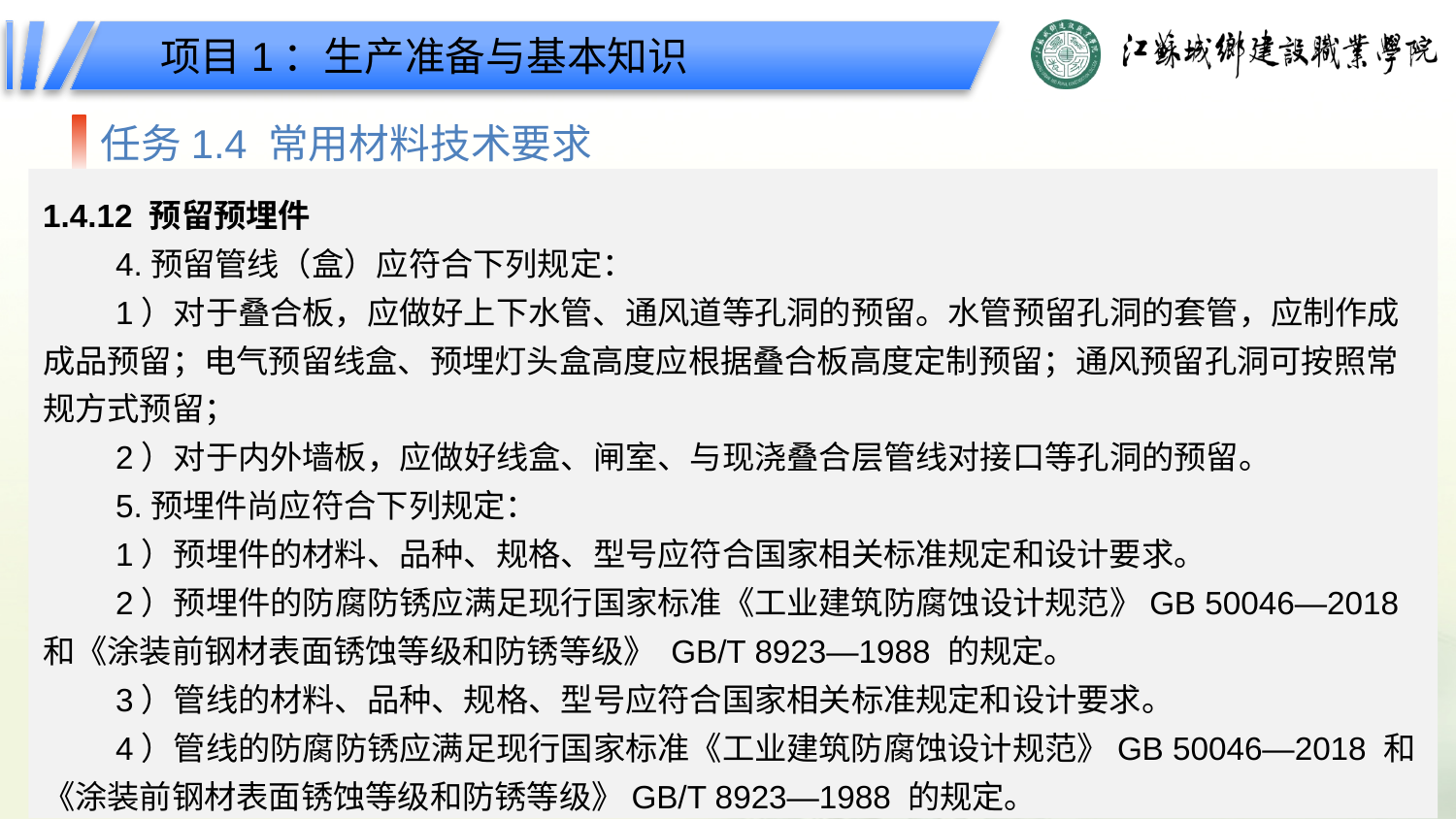

项目1：生产准备与基本知识
任务1.4 常用材料技术要求

1.4.12 预留预埋件
4.预留管线（盒）应符合下列规定：
1）对于叠合板，应做好上下水管、通风道等孔洞的预留。水管预留孔洞的套管，应制作成成品预留；电气预留线盒、预埋灯头盒高度应根据叠合板高度定制预留；通风预留孔洞可按照常规方式预留；
2）对于内外墙板，应做好线盒、闸室、与现浇叠合层管线对接口等孔洞的预留。
5.预埋件尚应符合下列规定：
1）预埋件的材料、品种、规格、型号应符合国家相关标准规定和设计要求。
2）预埋件的防腐防锈应满足现行国家标准《工业建筑防腐蚀设计规范》GB 50046—2018 和《涂装前钢材表面锈蚀等级和防锈等级》 GB/T 8923—1988 的规定。
3）管线的材料、品种、规格、型号应符合国家相关标准规定和设计要求。
4）管线的防腐防锈应满足现行国家标准《工业建筑防腐蚀设计规范》GB 50046—2018 和《涂装前钢材表面锈蚀等级和防锈等级》GB/T 8923—1988 的规定。